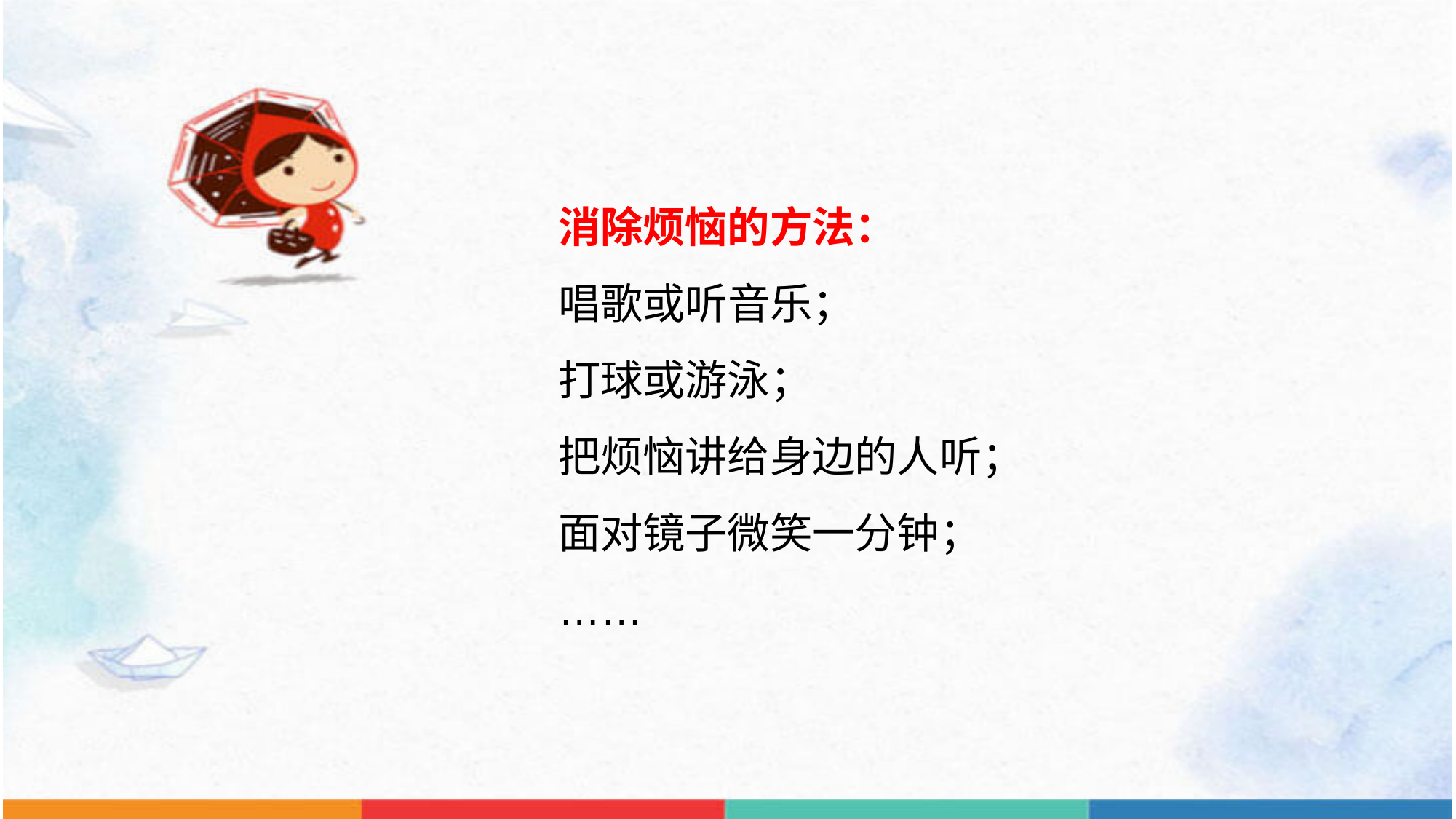

消除烦恼的方法：
唱歌或听音乐；
打球或游泳；
把烦恼讲给身边的人听；
面对镜子微笑一分钟；
……